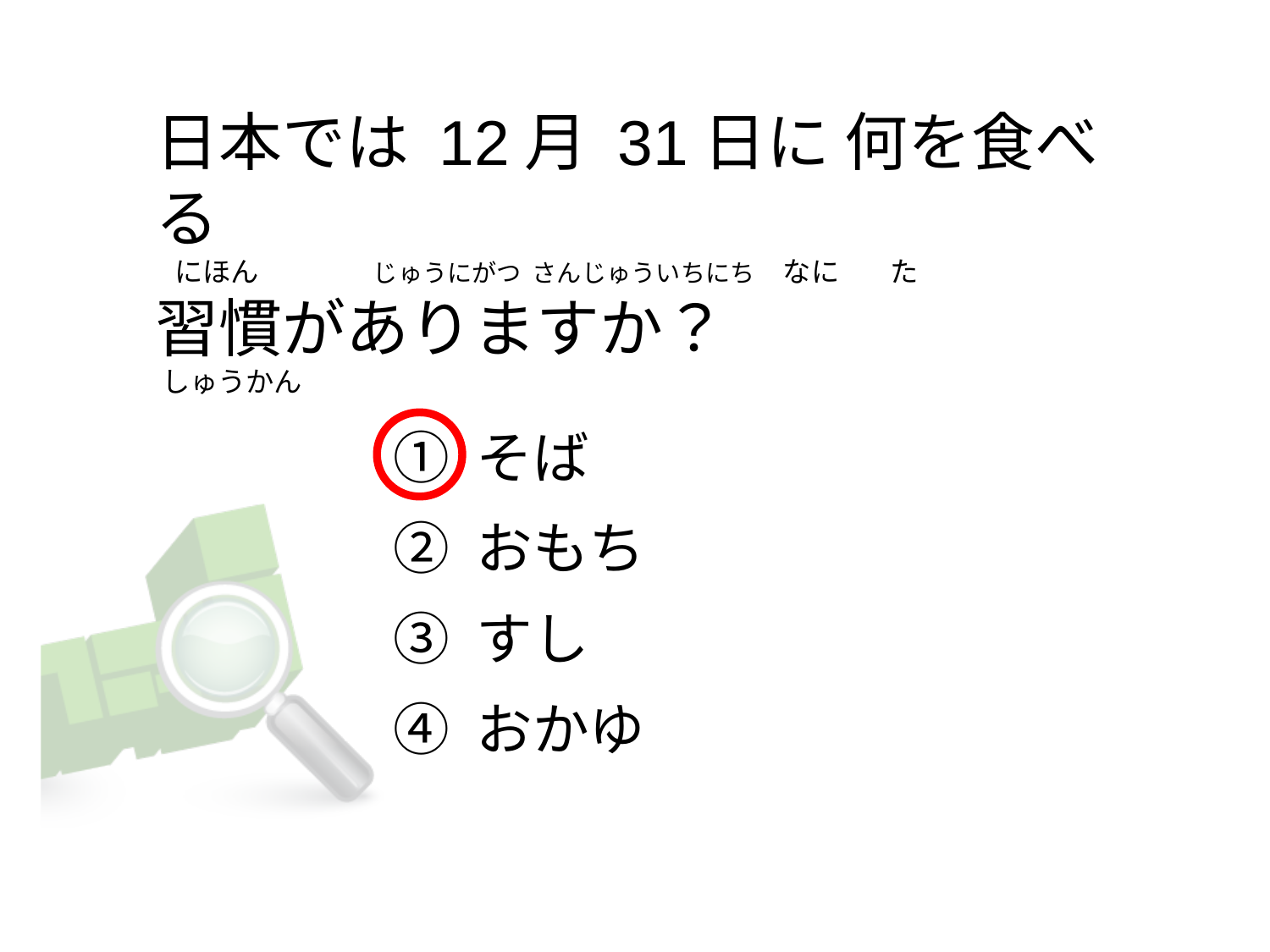

# 日本では 12月 31日に 何を食べる    にほん                  じゅうにがつ  さんじゅういちにち      なに        た 習慣がありますか？  しゅうかん

① そば
② おもち
③ すし
④ おかゆ